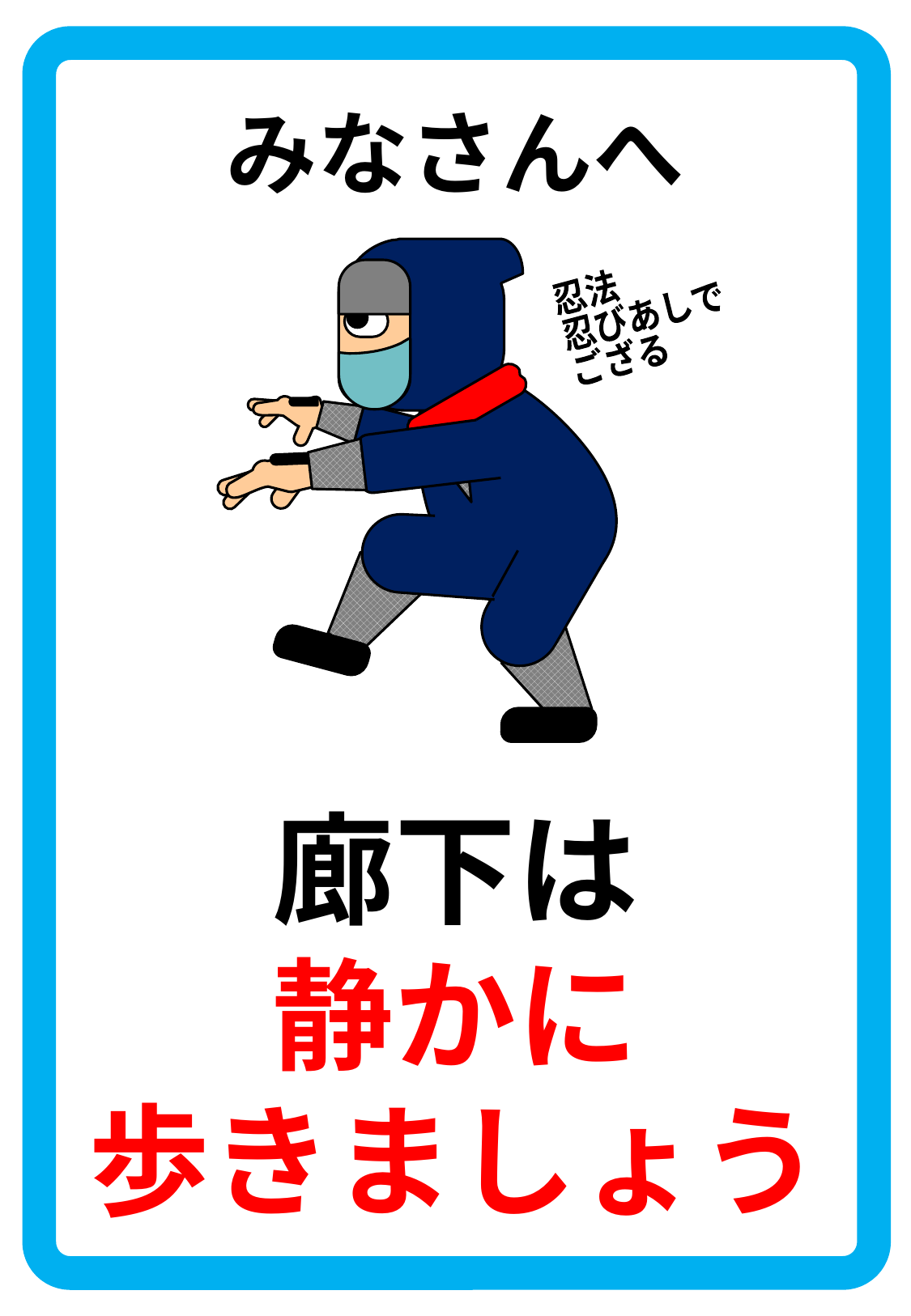

みなさんへ

忍法
忍びあしで
ござる
廊下は
静かに
歩きましょう